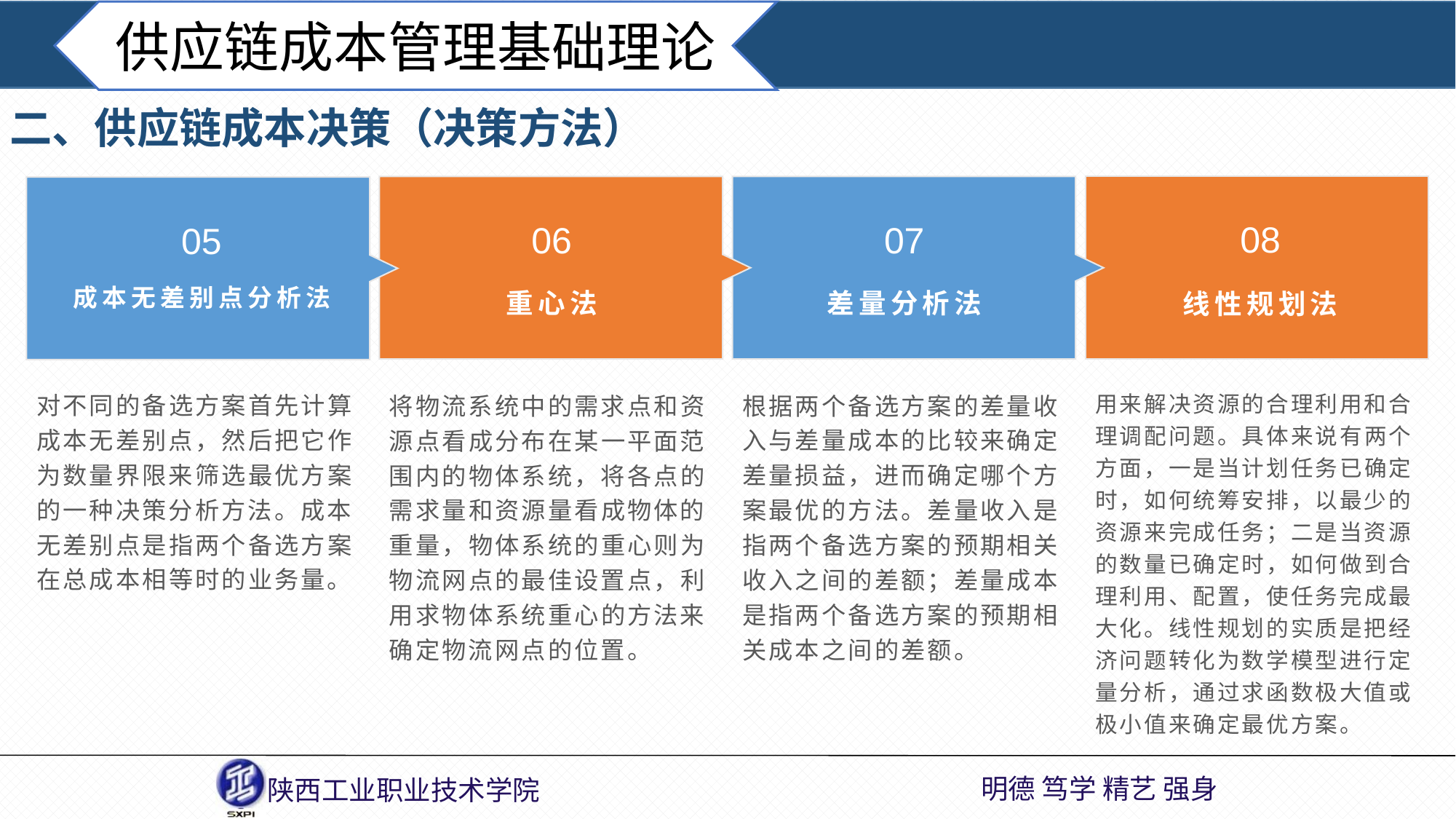

供应链成本管理基础理论

二、供应链成本决策（决策方法）
08
06
07
05
成本无差别点分析法
重心法
差量分析法
线性规划法
对不同的备选方案首先计算成本无差别点，然后把它作为数量界限来筛选最优方案的一种决策分析方法。成本无差别点是指两个备选方案在总成本相等时的业务量。
将物流系统中的需求点和资源点看成分布在某一平面范围内的物体系统，将各点的需求量和资源量看成物体的重量，物体系统的重心则为物流网点的最佳设置点，利用求物体系统重心的方法来确定物流网点的位置。
根据两个备选方案的差量收入与差量成本的比较来确定差量损益，进而确定哪个方案最优的方法。差量收入是指两个备选方案的预期相关收入之间的差额；差量成本是指两个备选方案的预期相关成本之间的差额。
用来解决资源的合理利用和合理调配问题。具体来说有两个方面，一是当计划任务已确定时，如何统筹安排，以最少的资源来完成任务；二是当资源的数量已确定时，如何做到合理利用、配置，使任务完成最大化。线性规划的实质是把经济问题转化为数学模型进行定量分析，通过求函数极大值或极小值来确定最优方案。